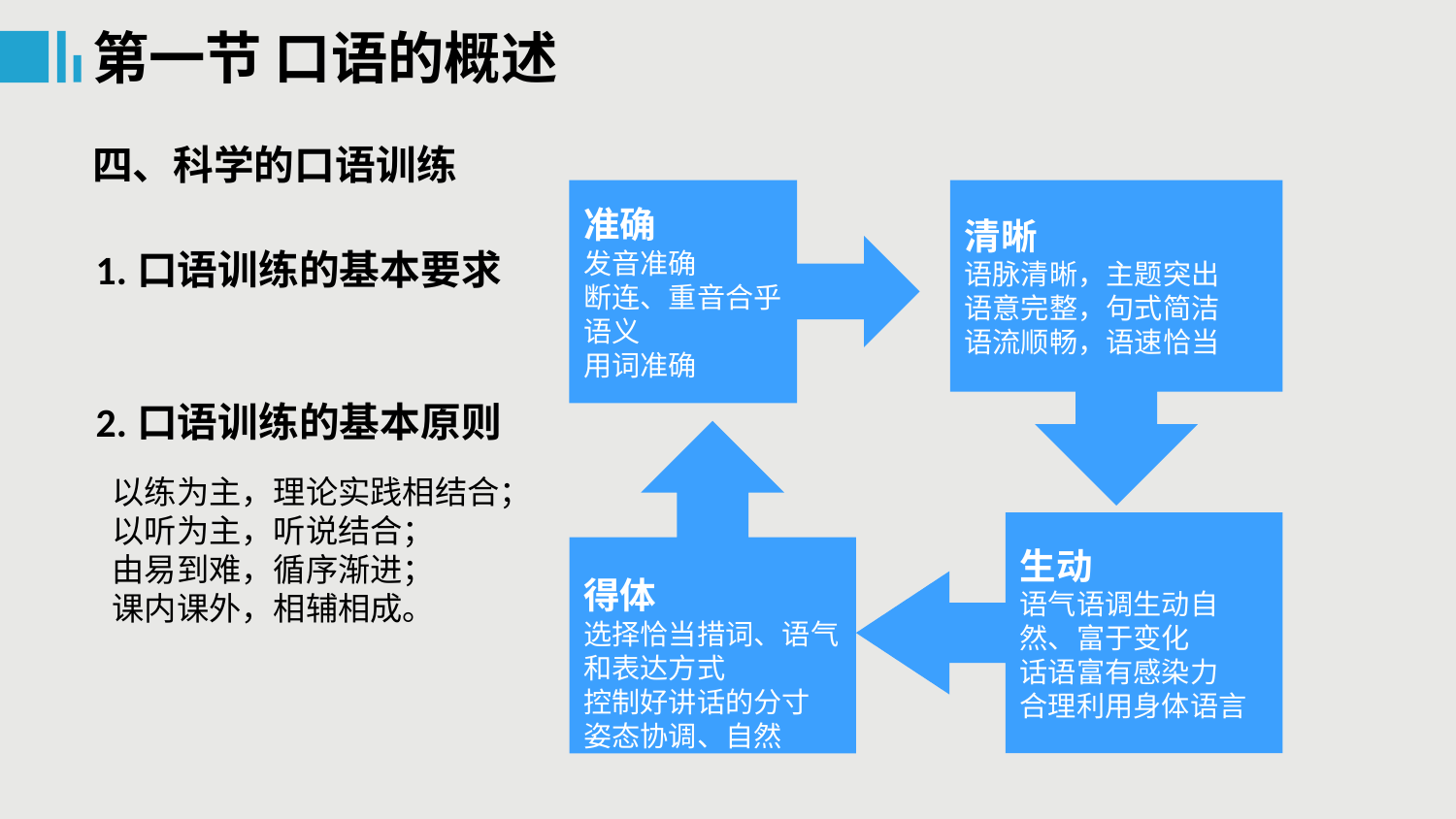

第一节 口语的概述

四、科学的口语训练
准确
发音准确
断连、重音合乎语义
用词准确
清晰
语脉清晰，主题突出
语意完整，句式简洁
语流顺畅，语速恰当
1.口语训练的基本要求
2.口语训练的基本原则

得体
选择恰当措词、语气和表达方式
控制好讲话的分寸
姿态协调、自然
以练为主，理论实践相结合；
以听为主，听说结合；
由易到难，循序渐进；
课内课外，相辅相成。

生动
语气语调生动自然、富于变化
话语富有感染力
合理利用身体语言